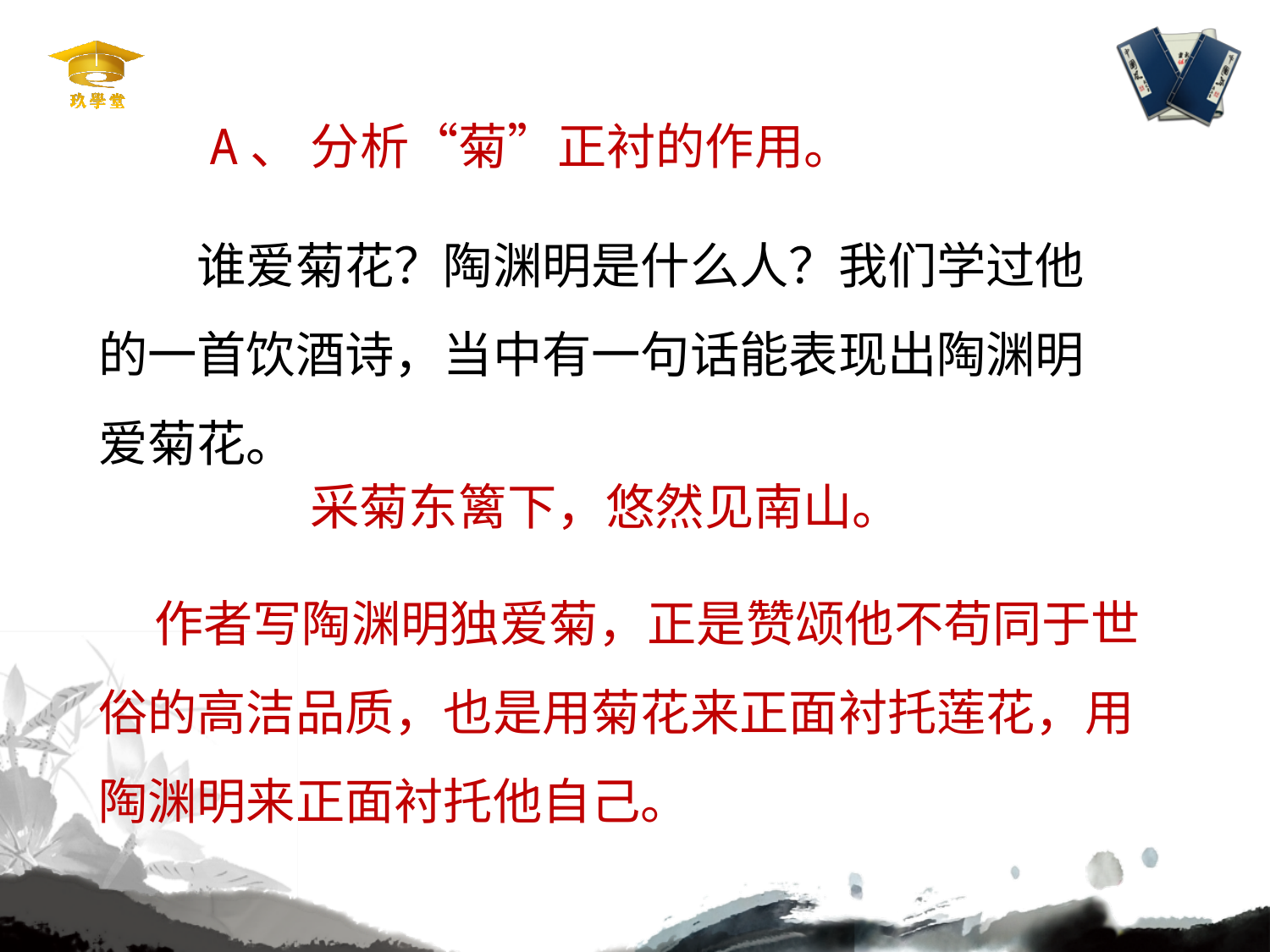

A、 分析“菊”正衬的作用。
　　谁爱菊花？陶渊明是什么人？我们学过他的一首饮酒诗，当中有一句话能表现出陶渊明爱菊花。
采菊东篱下，悠然见南山。
    作者写陶渊明独爱菊，正是赞颂他不苟同于世俗的高洁品质，也是用菊花来正面衬托莲花，用陶渊明来正面衬托他自己。